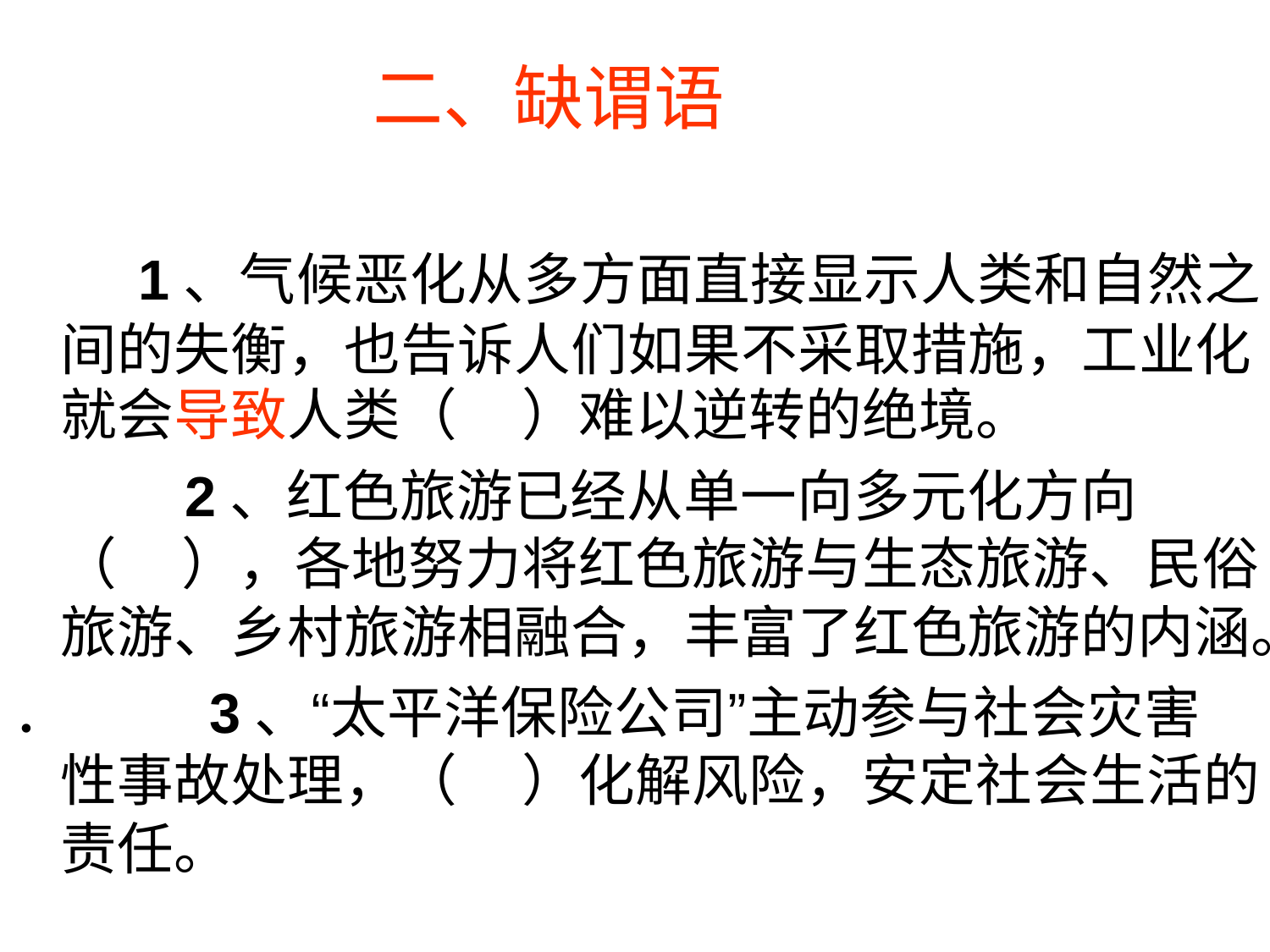

二、缺谓语
1、气候恶化从多方面直接显示人类和自然之
间的失衡，也告诉人们如果不采取措施，工业化
就会导致人类（ ）难以逆转的绝境。
2、红色旅游已经从单一向多元化方向
（ ），各地努力将红色旅游与生态旅游、民俗
旅游、乡村旅游相融合，丰富了红色旅游的内涵。
． 3、“太平洋保险公司”主动参与社会灾害
性事故处理，（ ）化解风险，安定社会生活的
责任。